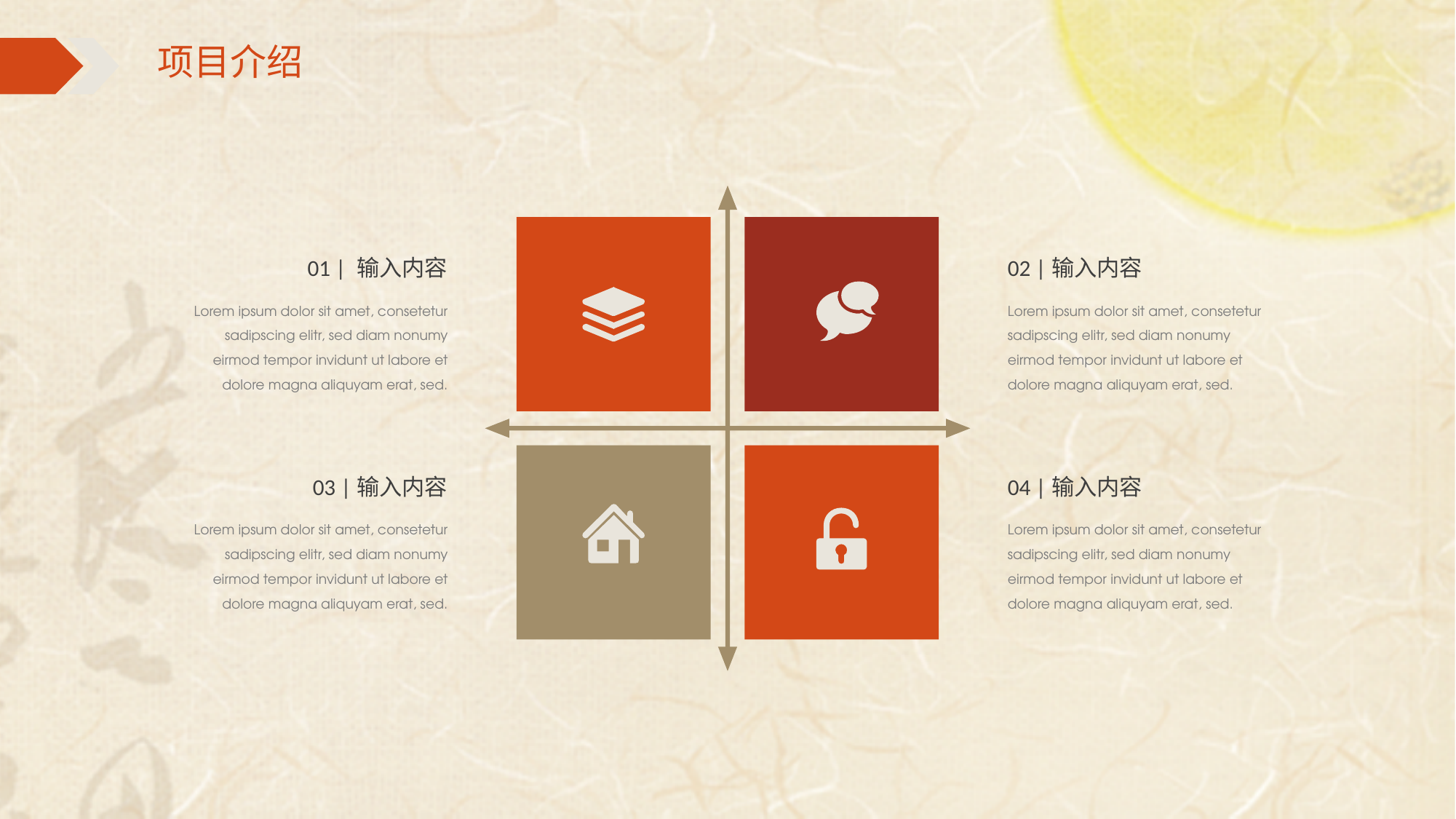

01 | 输入内容
02 |输入内容

Lorem ipsum dolor sit amet, consetetur sadipscing elitr, sed diam nonumy eirmod tempor invidunt ut labore et dolore magna aliquyam erat, sed.
Lorem ipsum dolor sit amet, consetetur sadipscing elitr, sed diam nonumy eirmod tempor invidunt ut labore et dolore magna aliquyam erat, sed.

03 |输入内容
04 |输入内容

Lorem ipsum dolor sit amet, consetetur sadipscing elitr, sed diam nonumy eirmod tempor invidunt ut labore et dolore magna aliquyam erat, sed.
Lorem ipsum dolor sit amet, consetetur sadipscing elitr, sed diam nonumy eirmod tempor invidunt ut labore et dolore magna aliquyam erat, sed.